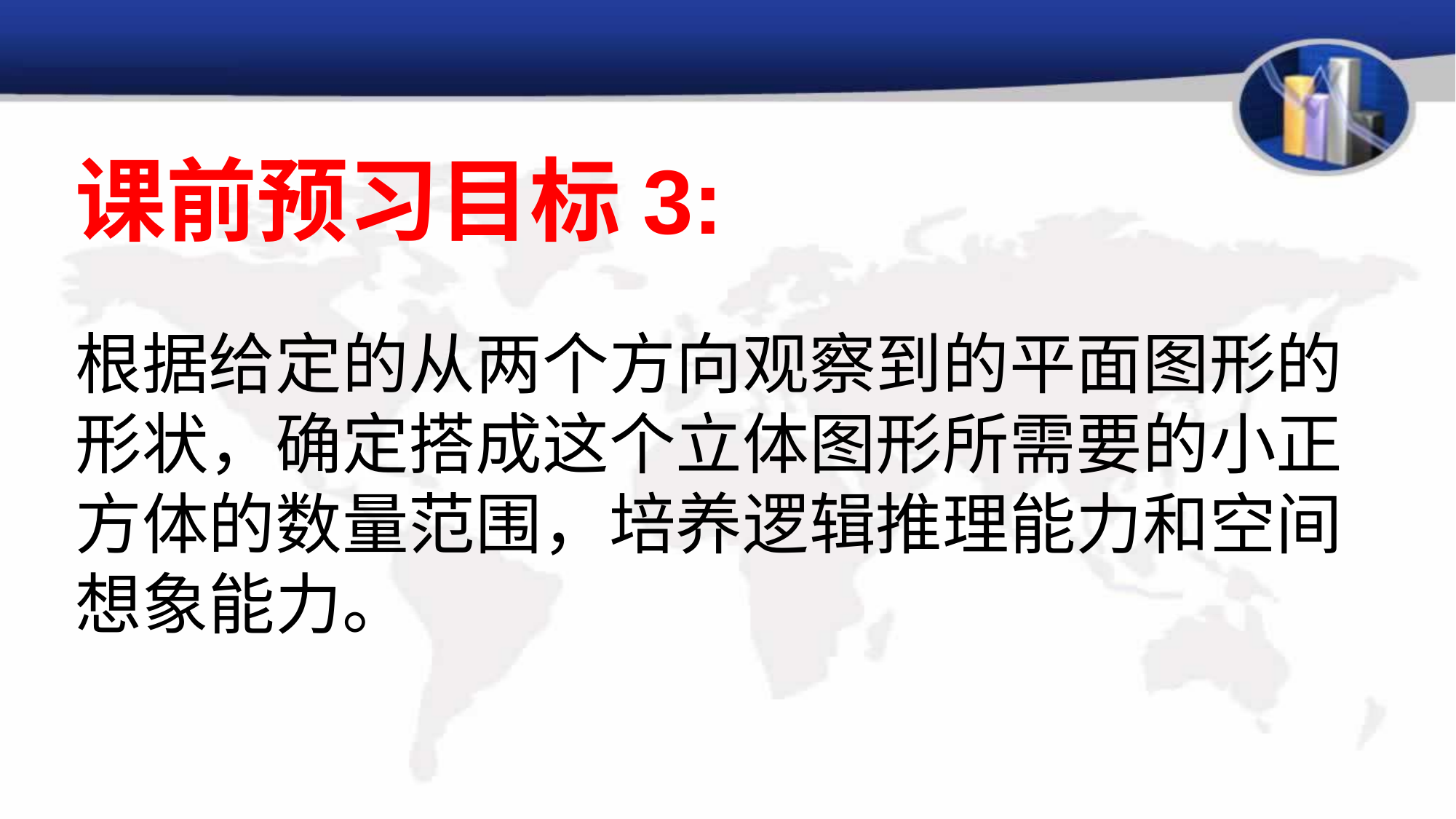

# 课前预习目标3:
根据给定的从两个方向观察到的平面图形的形状，确定搭成这个立体图形所需要的小正方体的数量范围，培养逻辑推理能力和空间想象能力。